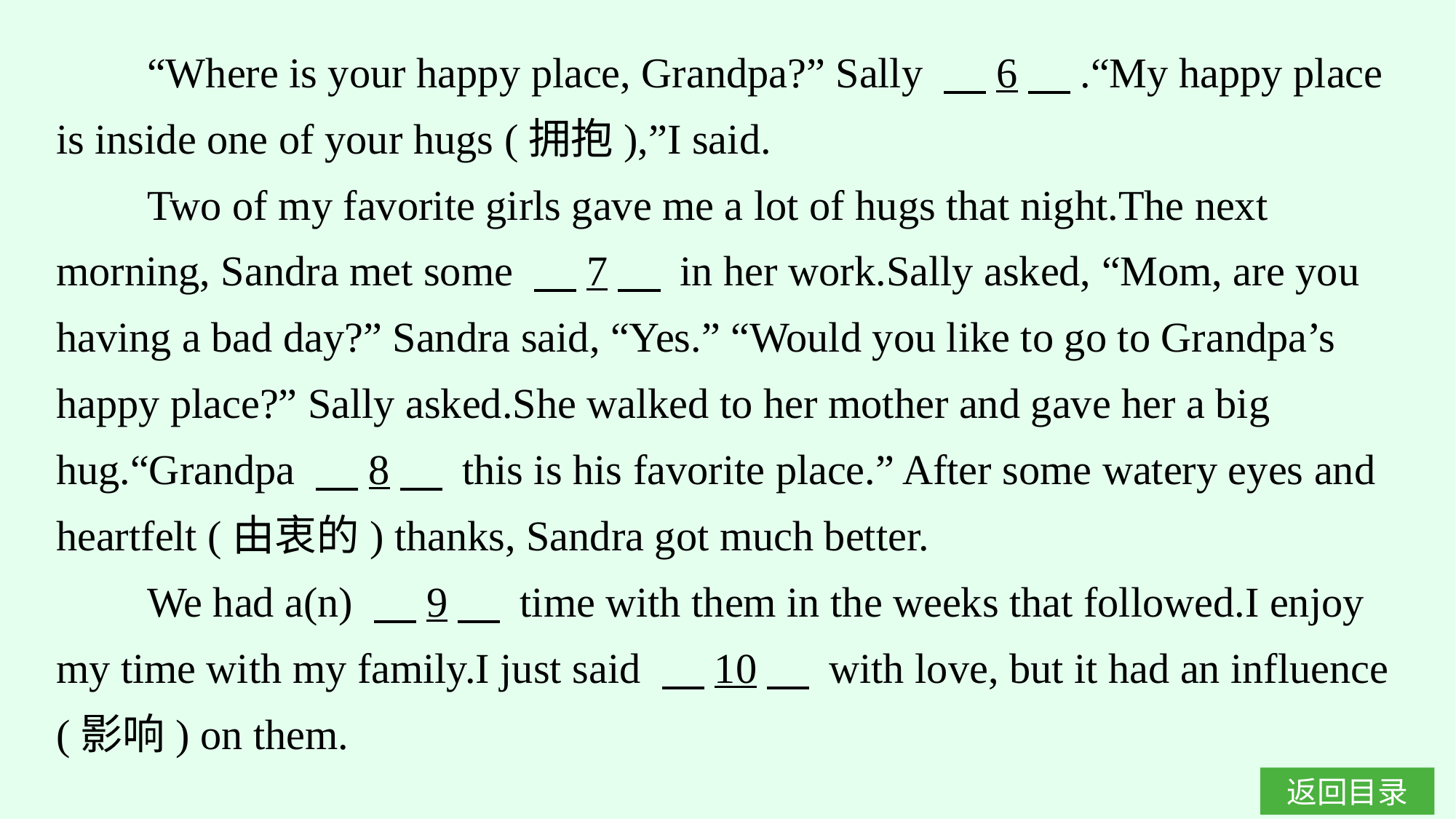

“Where is your happy place, Grandpa?” Sally 　6　.“My happy place is inside one of your hugs (拥抱),”I said.
Two of my favorite girls gave me a lot of hugs that night.The next morning, Sandra met some 　7　 in her work.Sally asked, “Mom, are you having a bad day?” Sandra said, “Yes.” “Would you like to go to Grandpa’s happy place?” Sally asked.She walked to her mother and gave her a big hug.“Grandpa 　8　 this is his favorite place.” After some watery eyes and heartfelt (由衷的) thanks, Sandra got much better.
We had a(n) 　9　 time with them in the weeks that followed.I enjoy my time with my family.I just said 　10　 with love, but it had an influence (影响) on them.